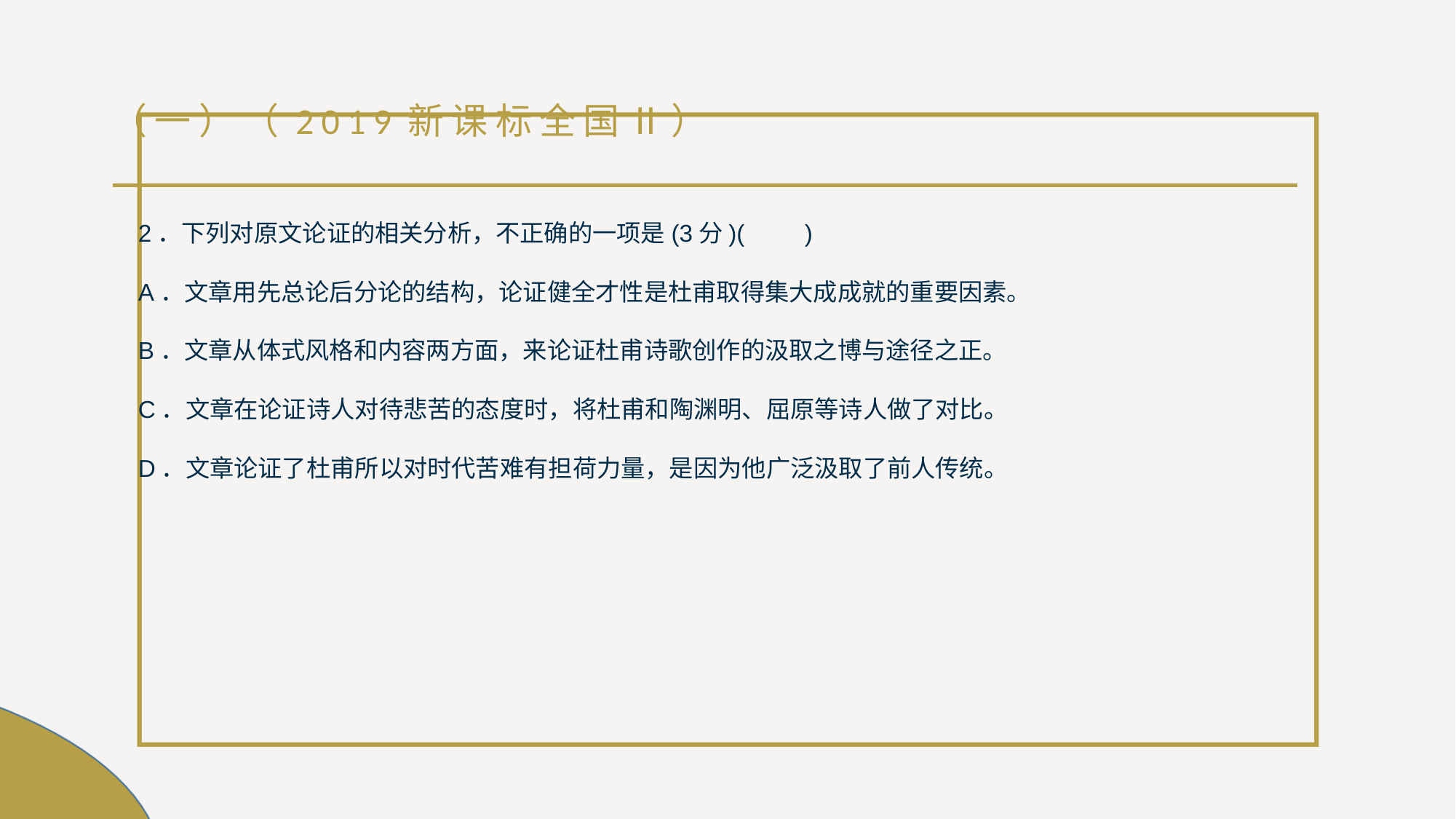

# （一）（2019新课标全国Ⅱ）
2．下列对原文论证的相关分析，不正确的一项是(3分)(　　)
A．文章用先总论后分论的结构，论证健全才性是杜甫取得集大成成就的重要因素。
B．文章从体式风格和内容两方面，来论证杜甫诗歌创作的汲取之博与途径之正。
C．文章在论证诗人对待悲苦的态度时，将杜甫和陶渊明、屈原等诗人做了对比。
D．文章论证了杜甫所以对时代苦难有担荷力量，是因为他广泛汲取了前人传统。